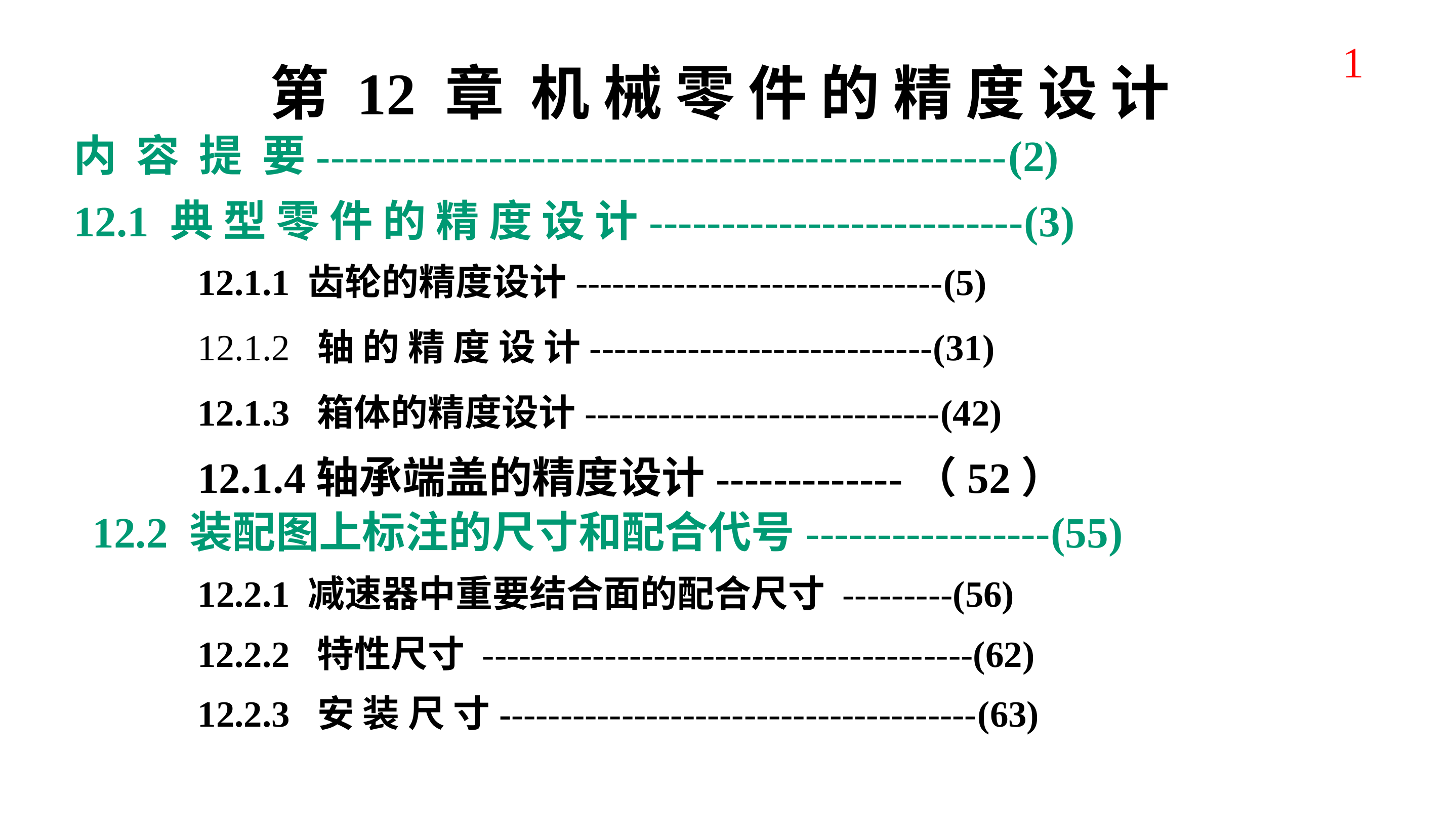

1
第 12 章  机 械 零 件 的 精 度 设 计
内  容  提  要------------------------------------------------(2)
12.1 典 型 零 件 的 精 度 设 计--------------------------(3)
12.1.1 齿轮的精度设计------------------------------(5)
12.1.2  轴 的 精 度 设 计----------------------------(31)
12.1.3  箱体的精度设计-----------------------------(42)
12.1.4轴承端盖的精度设计-------------（52）
12.2 装配图上标注的尺寸和配合代号-----------------(55)
12.2.1 减速器中重要结合面的配合尺寸 ---------(56)
12.2.2  特性尺寸 ----------------------------------------(62)
12.2.3  安 装 尺 寸---------------------------------------(63)